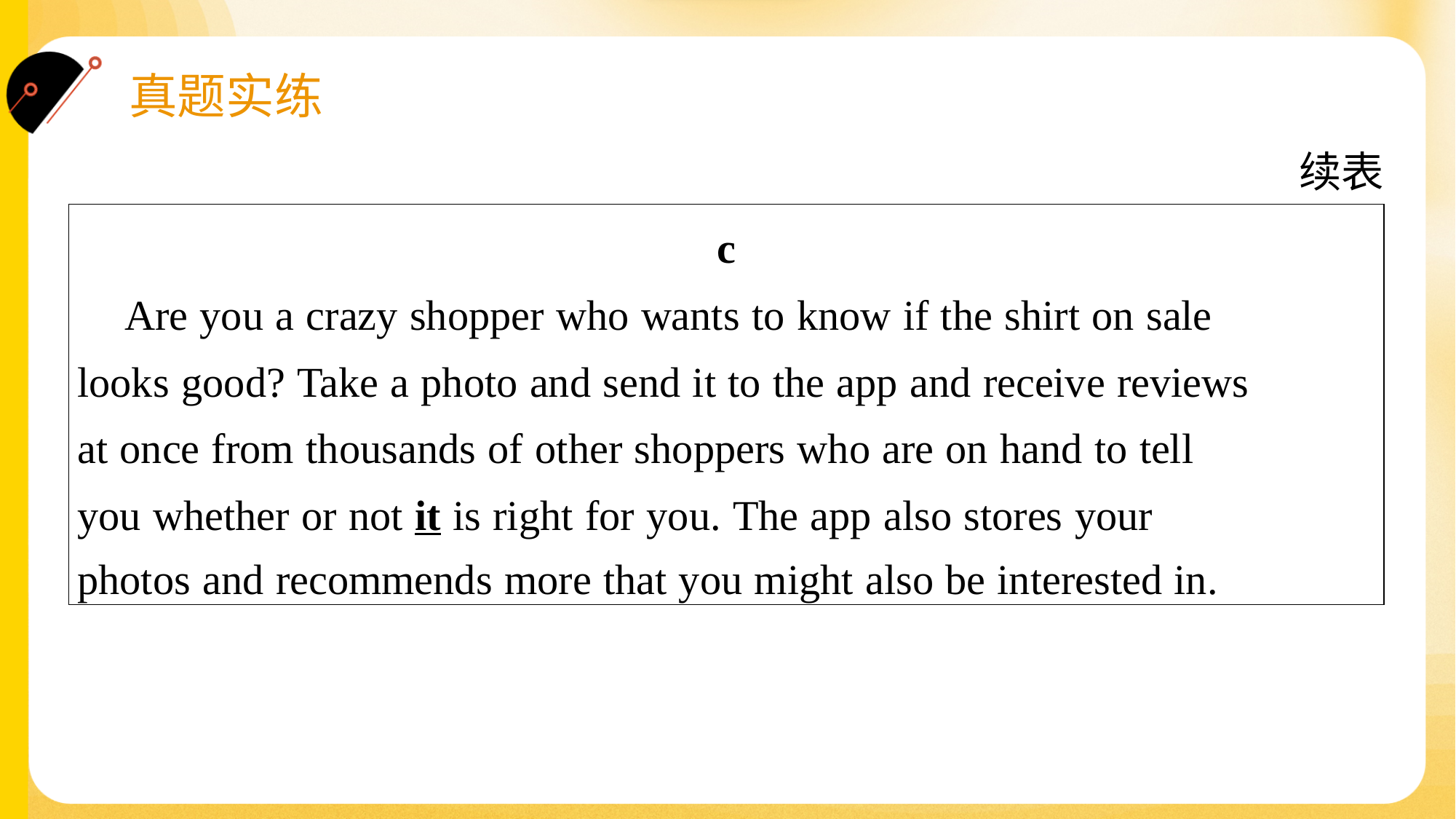

续表
| c Are you a crazy shopper who wants to know if the shirt on sale looks good? Take a photo and send it to the app and receive reviews at once from thousands of other shoppers who are on hand to tell you whether or not it is right for you. The app also stores your photos and recommends more that you might also be interested in. |
| --- |